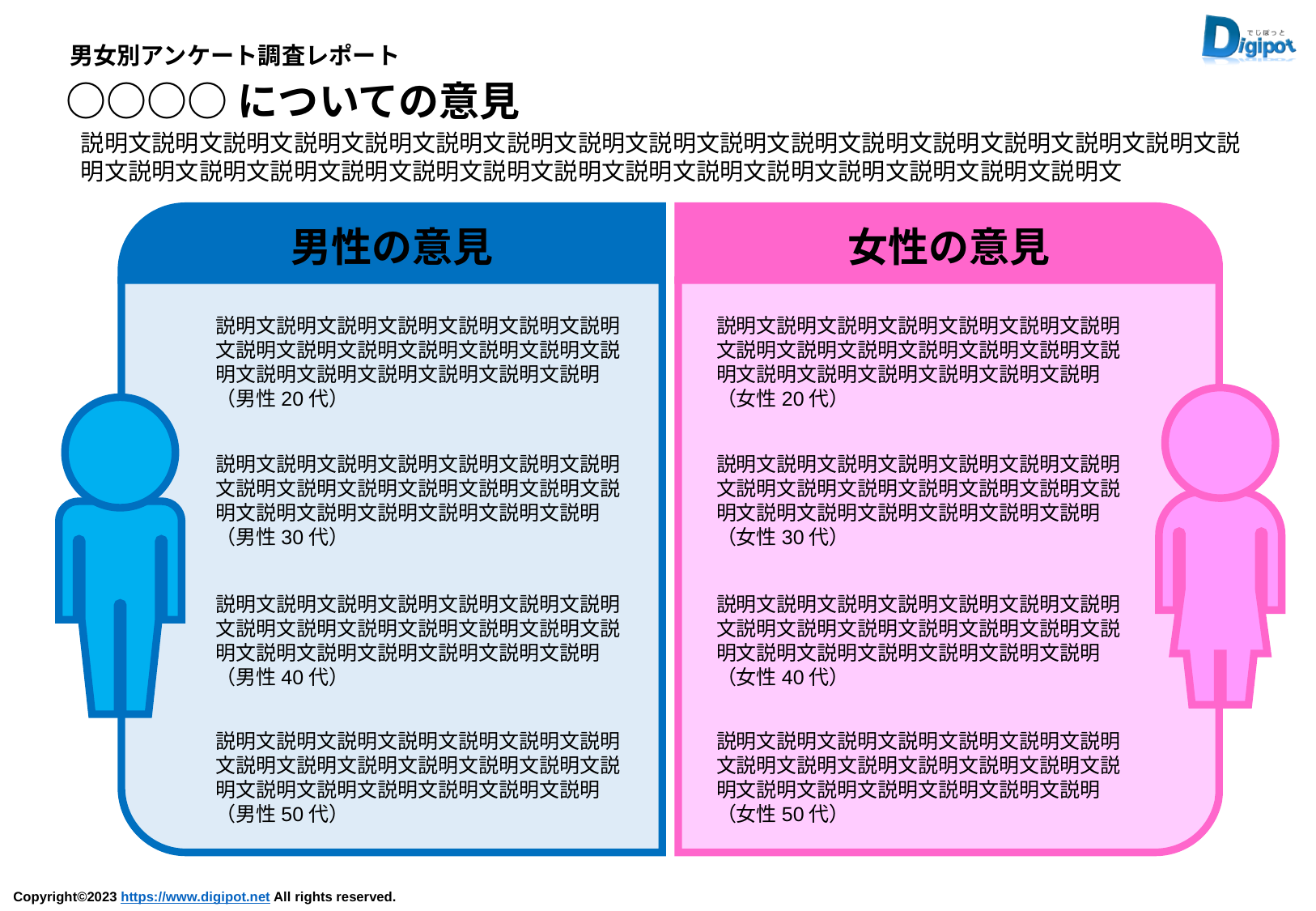

男女別アンケート調査レポート
○○○○についての意見
説明文説明文説明文説明文説明文説明文説明文説明文説明文説明文説明文説明文説明文説明文説明文説明文説明文説明文説明文説明文説明文説明文説明文説明文説明文説明文説明文説明文説明文説明文説明文

男性の意見
女性の意見

説明文説明文説明文説明文説明文説明文説明文説明文説明文説明文説明文説明文説明文説明文説明文説明文説明文説明文説明文説明（男性20代）
説明文説明文説明文説明文説明文説明文説明文説明文説明文説明文説明文説明文説明文説明文説明文説明文説明文説明文説明文説明（女性20代）

説明文説明文説明文説明文説明文説明文説明文説明文説明文説明文説明文説明文説明文説明文説明文説明文説明文説明文説明文説明（男性30代）
説明文説明文説明文説明文説明文説明文説明文説明文説明文説明文説明文説明文説明文説明文説明文説明文説明文説明文説明文説明（女性30代）
説明文説明文説明文説明文説明文説明文説明文説明文説明文説明文説明文説明文説明文説明文説明文説明文説明文説明文説明文説明（男性40代）
説明文説明文説明文説明文説明文説明文説明文説明文説明文説明文説明文説明文説明文説明文説明文説明文説明文説明文説明文説明（女性40代）
説明文説明文説明文説明文説明文説明文説明文説明文説明文説明文説明文説明文説明文説明文説明文説明文説明文説明文説明文説明（男性50代）
説明文説明文説明文説明文説明文説明文説明文説明文説明文説明文説明文説明文説明文説明文説明文説明文説明文説明文説明文説明（女性50代）